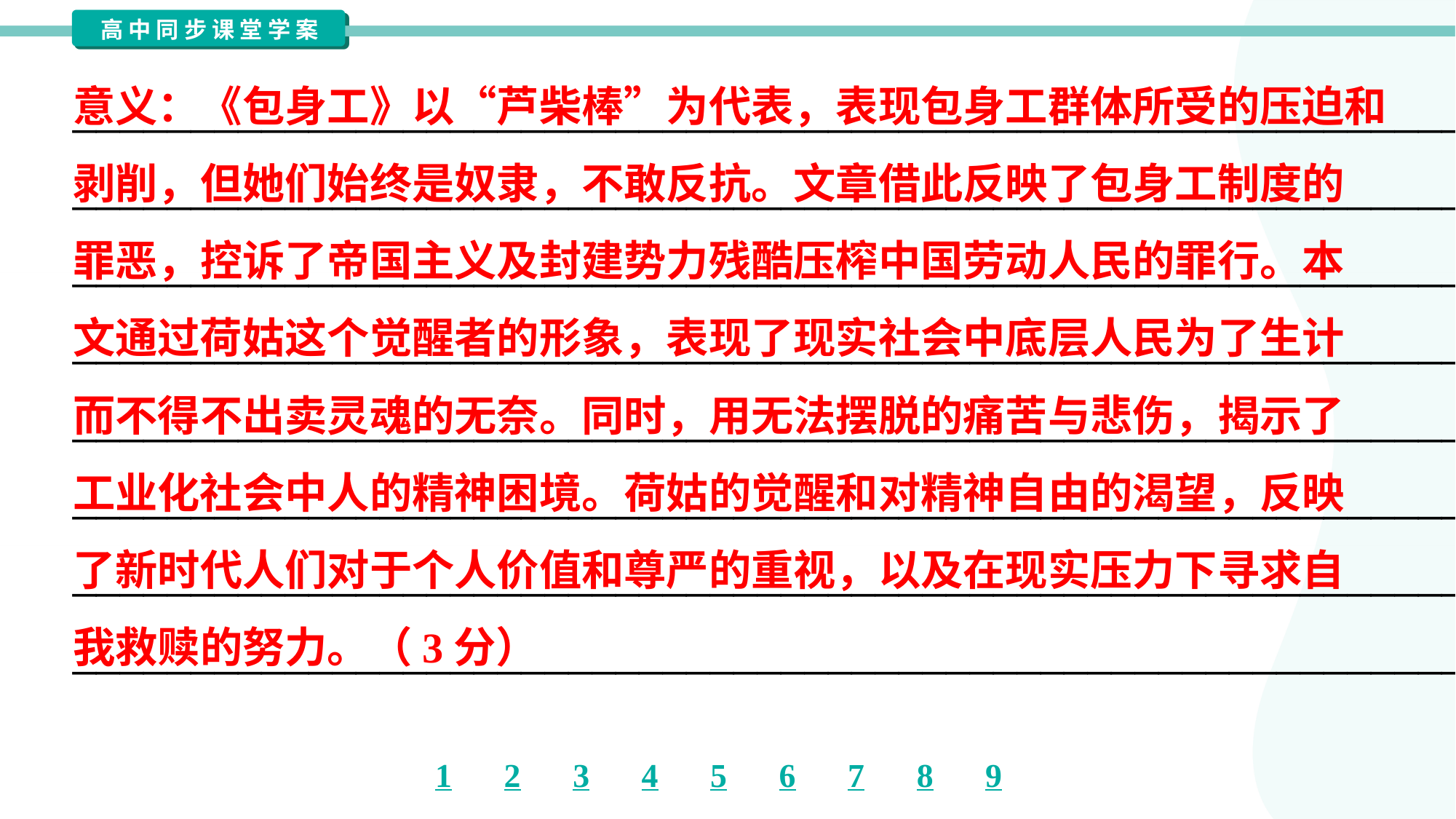

意义：《包身工》以“芦柴棒”为代表，表现包身工群体所受的压迫和
剥削，但她们始终是奴隶，不敢反抗。文章借此反映了包身工制度的
罪恶，控诉了帝国主义及封建势力残酷压榨中国劳动人民的罪行。本
文通过荷姑这个觉醒者的形象，表现了现实社会中底层人民为了生计
而不得不出卖灵魂的无奈。同时，用无法摆脱的痛苦与悲伤，揭示了
工业化社会中人的精神困境。荷姑的觉醒和对精神自由的渴望，反映
了新时代人们对于个人价值和尊严的重视，以及在现实压力下寻求自
我救赎的努力。（3分）
_____________________________________________________________
_____________________________________________________________
_____________________________________________________________
_____________________________________________________________
_____________________________________________________________
_____________________________________________________________
_____________________________________________________________
_____________________________________________________________